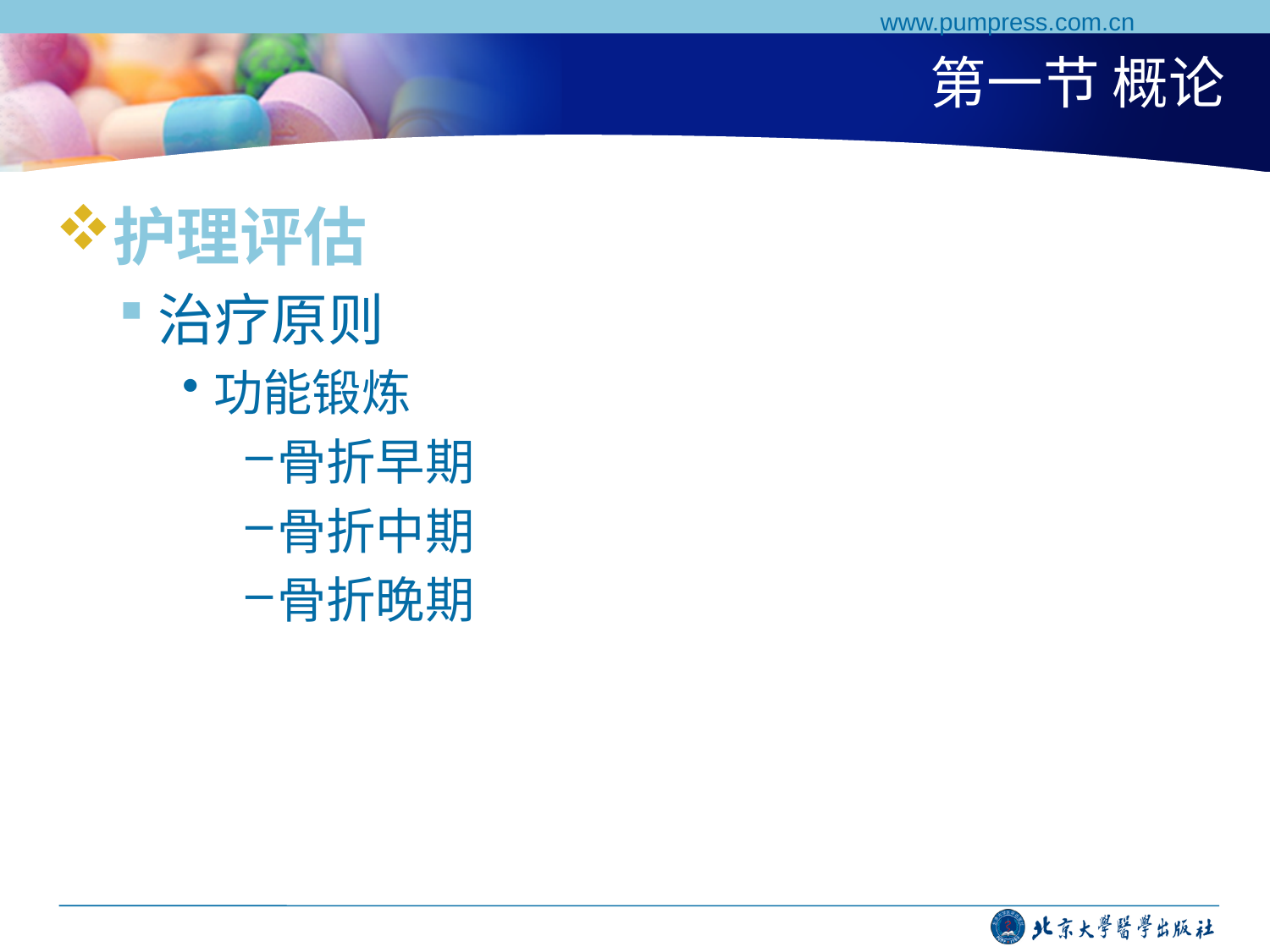

www.pumpress.com.cn
# 第一节 概论
护理评估
治疗原则
功能锻炼
骨折早期
骨折中期
骨折晚期